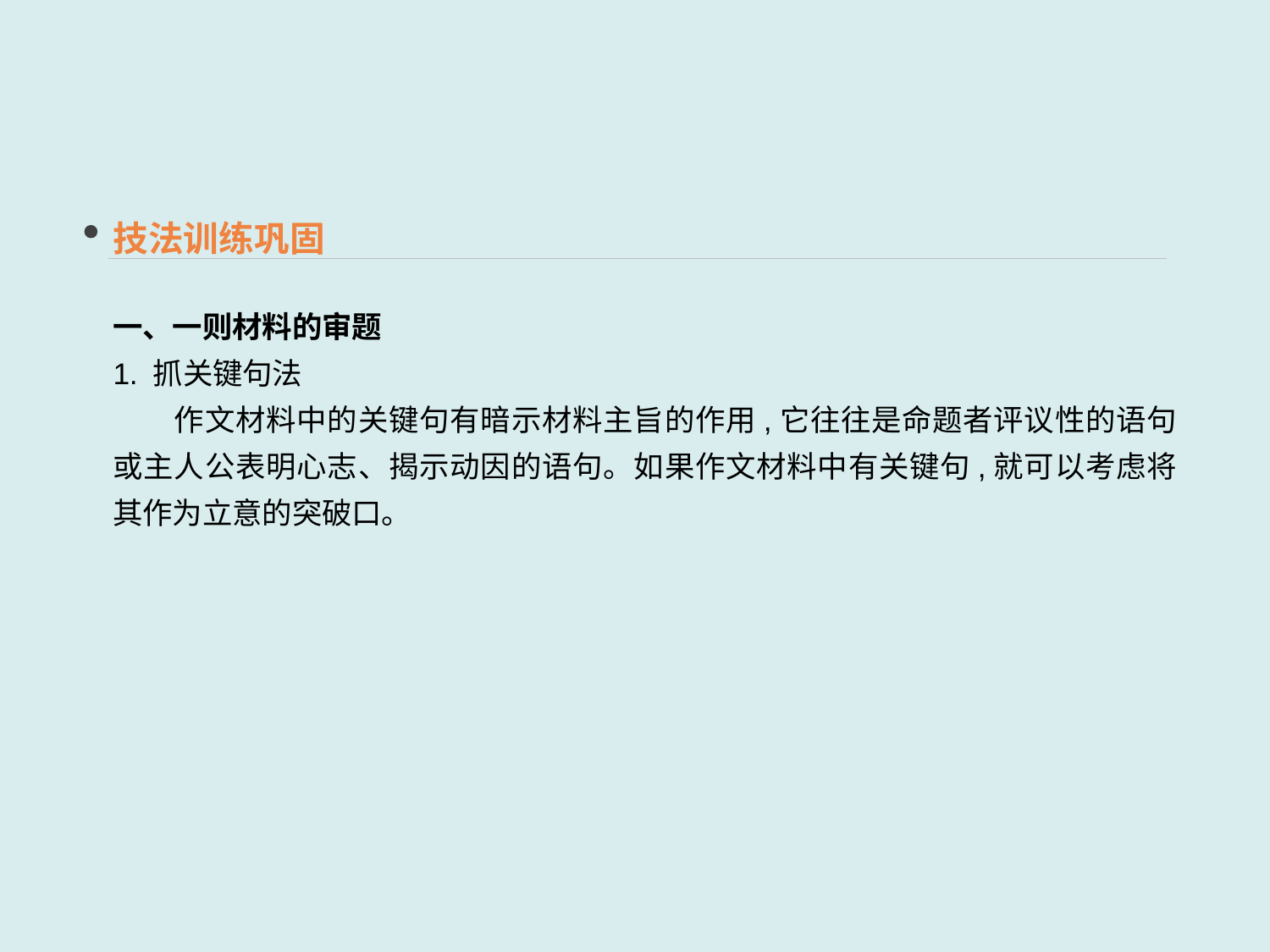

技法训练巩固

一、一则材料的审题
1. 抓关键句法
　　作文材料中的关键句有暗示材料主旨的作用,它往往是命题者评议性的语句或主人公表明心志、揭示动因的语句。如果作文材料中有关键句,就可以考虑将其作为立意的突破口。